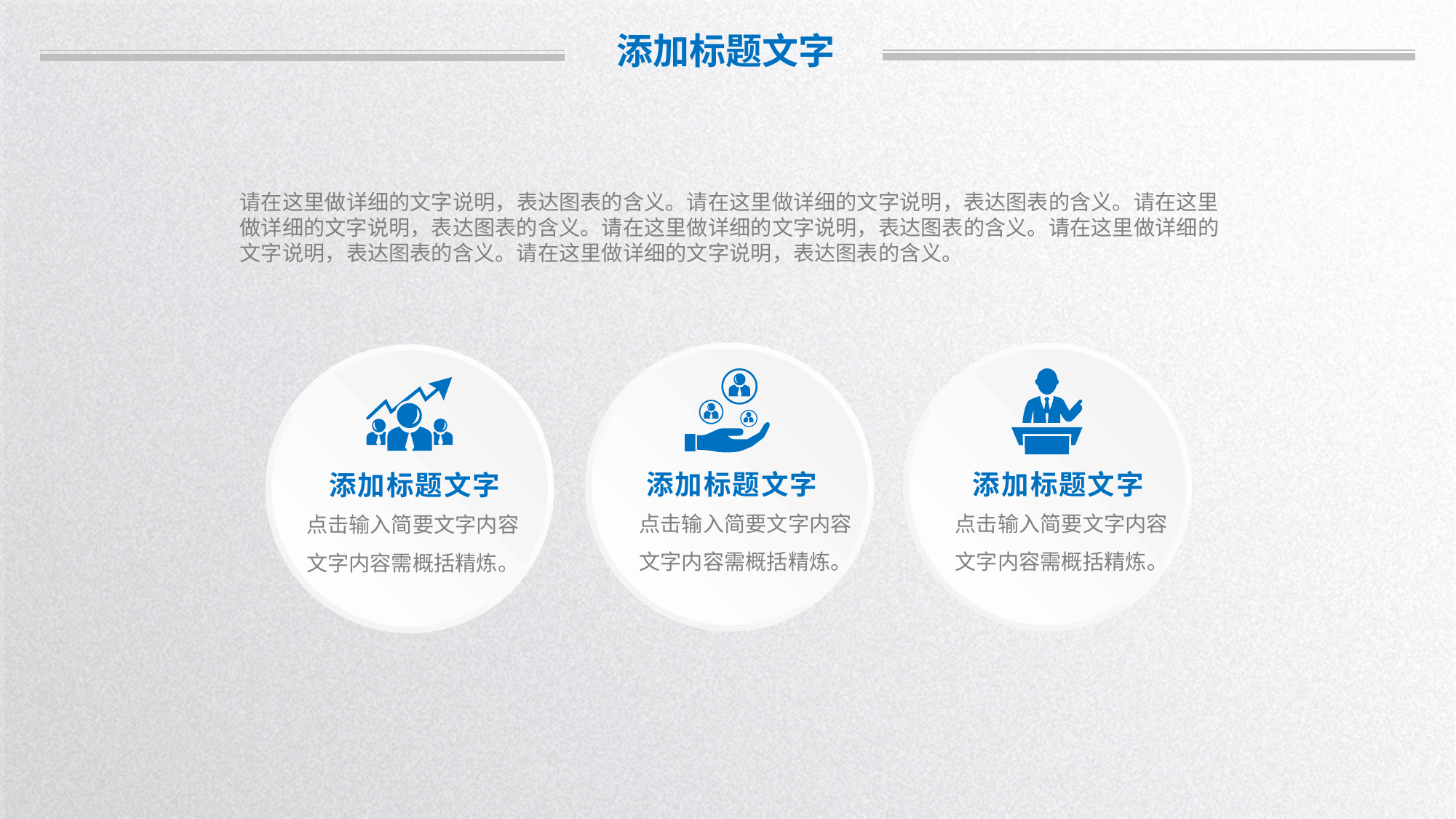

添加标题文字
请在这里做详细的文字说明，表达图表的含义。请在这里做详细的文字说明，表达图表的含义。请在这里
做详细的文字说明，表达图表的含义。请在这里做详细的文字说明，表达图表的含义。请在这里做详细的
文字说明，表达图表的含义。请在这里做详细的文字说明，表达图表的含义。

添加标题文字
添加标题文字
添加标题文字
点击输入简要文字内容
文字内容需概括精炼。
点击输入简要文字内容
文字内容需概括精炼。
点击输入简要文字内容
文字内容需概括精炼。